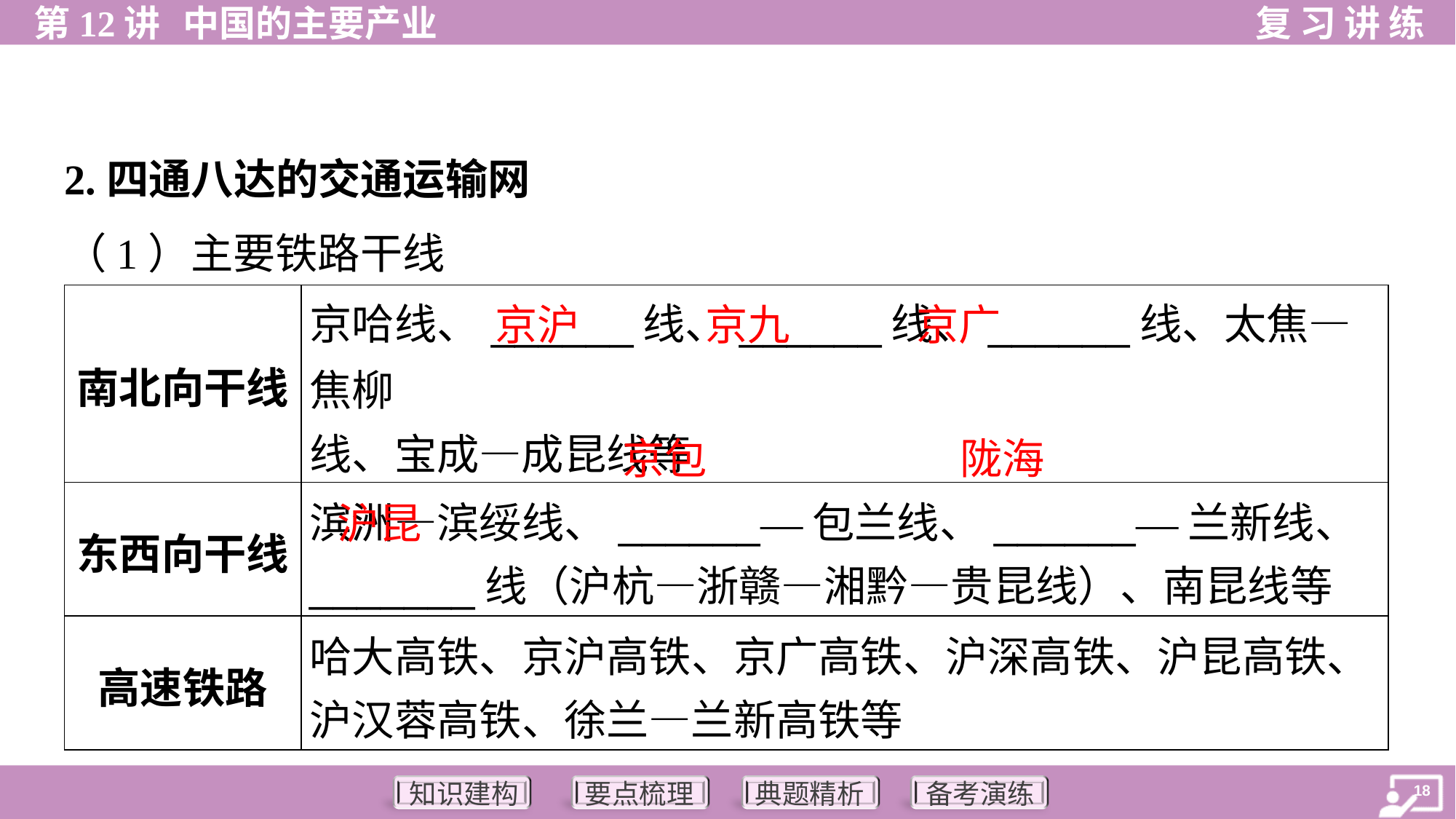

2.四通八达的交通运输网
（1）主要铁路干线
| 南北向干线 | 京哈线、\_\_\_\_\_\_线、\_\_\_\_\_\_线、\_\_\_\_\_\_线、太焦—焦柳 线、宝成—成昆线等 |
| --- | --- |
| 东西向干线 | 滨洲—滨绥线、\_\_\_\_\_\_—包兰线、\_\_\_\_\_\_—兰新线、 \_\_\_\_\_\_\_线（沪杭—浙赣—湘黔—贵昆线）、南昆线等 |
| 高速铁路 | 哈大高铁、京沪高铁、京广高铁、沪深高铁、沪昆高铁、 沪汉蓉高铁、徐兰—兰新高铁等 |
京沪
京九
京广
京包
陇海
沪昆